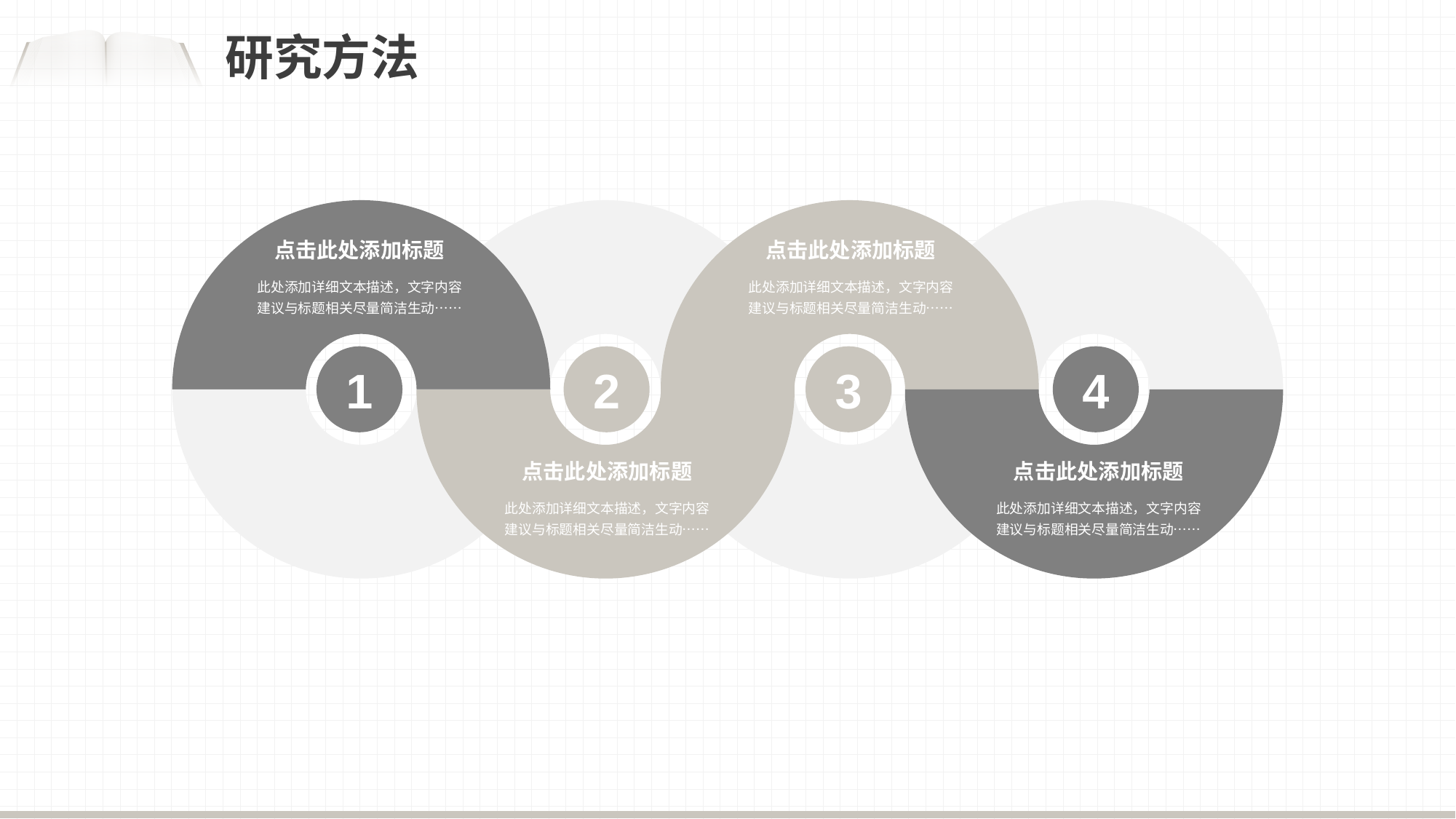

研究方法

点击此处添加标题
点击此处添加标题
此处添加详细文本描述，文字内容建议与标题相关尽量简洁生动……
此处添加详细文本描述，文字内容建议与标题相关尽量简洁生动……
1
2
3
4
点击此处添加标题
点击此处添加标题
此处添加详细文本描述，文字内容建议与标题相关尽量简洁生动……
此处添加详细文本描述，文字内容建议与标题相关尽量简洁生动……